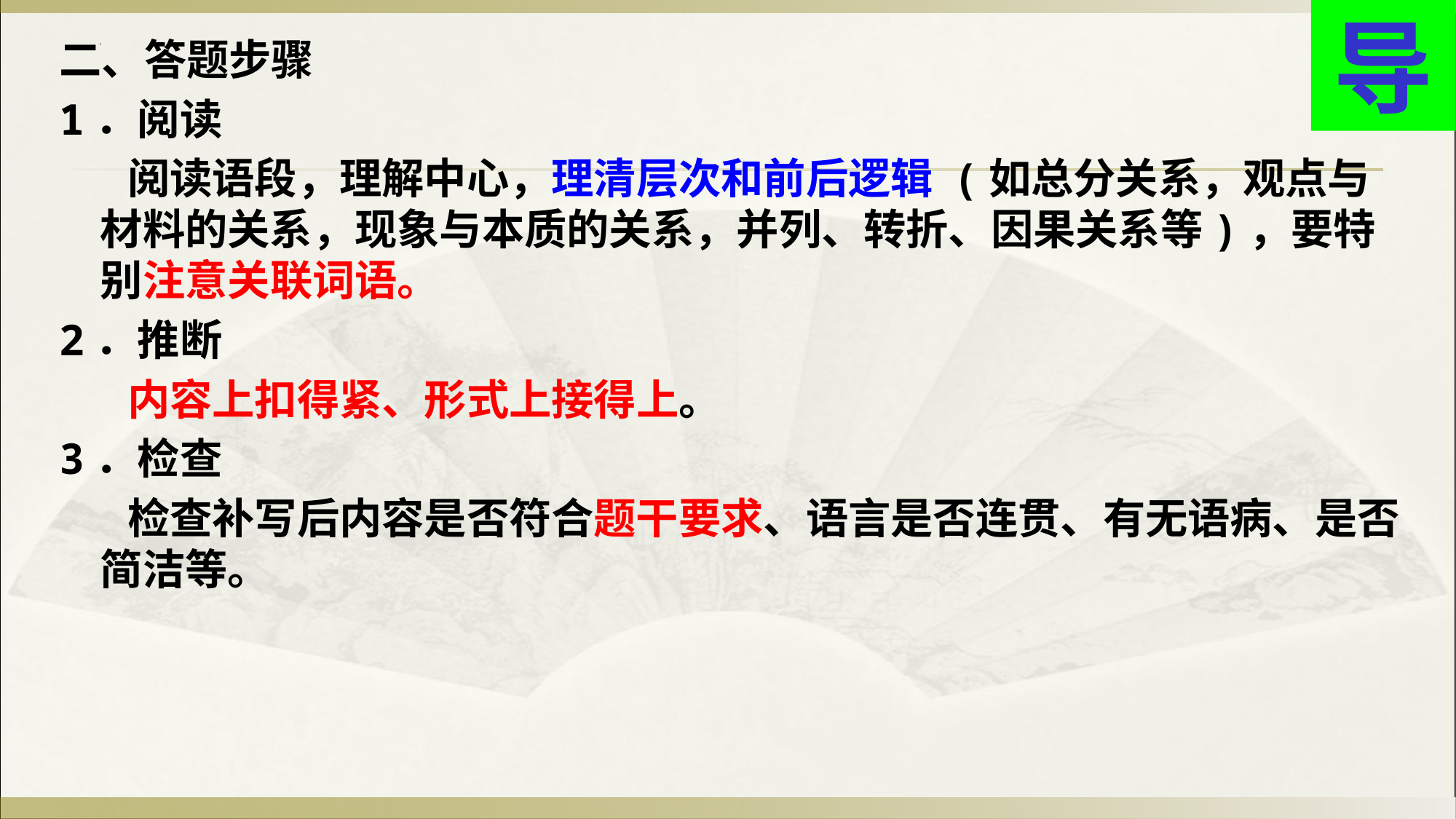

导
二、答题步骤
1．阅读
      阅读语段，理解中心，理清层次和前后逻辑 (如总分关系，观点与材料的关系，现象与本质的关系，并列、转折、因果关系等)，要特别注意关联词语。
2．推断
      内容上扣得紧、形式上接得上。
3．检查
      检查补写后内容是否符合题干要求、语言是否连贯、有无语病、是否简洁等。